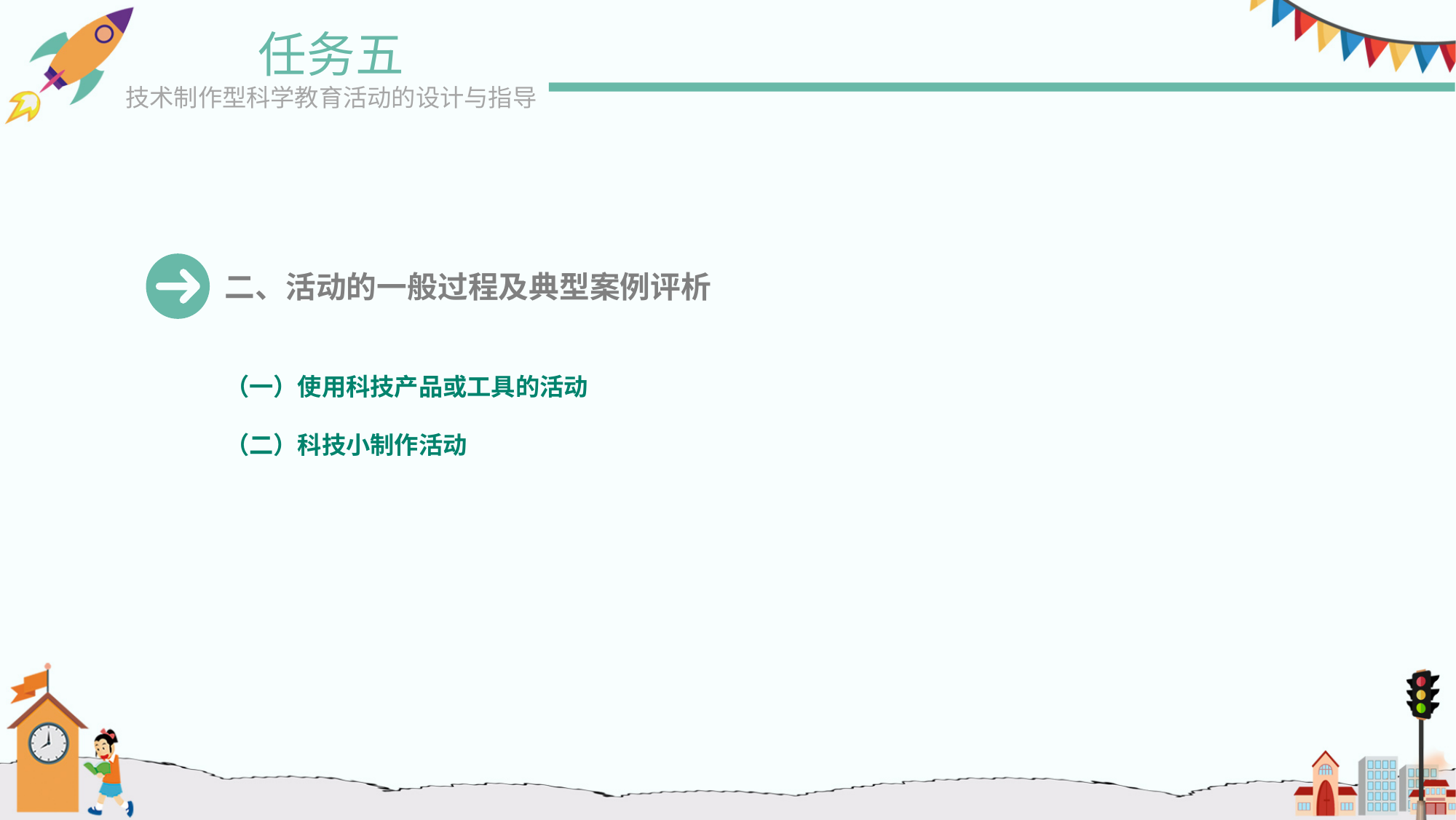

任务五
技术制作型科学教育活动的设计与指导

二、活动的一般过程及典型案例评析
（一）使用科技产品或工具的活动
（二）科技小制作活动